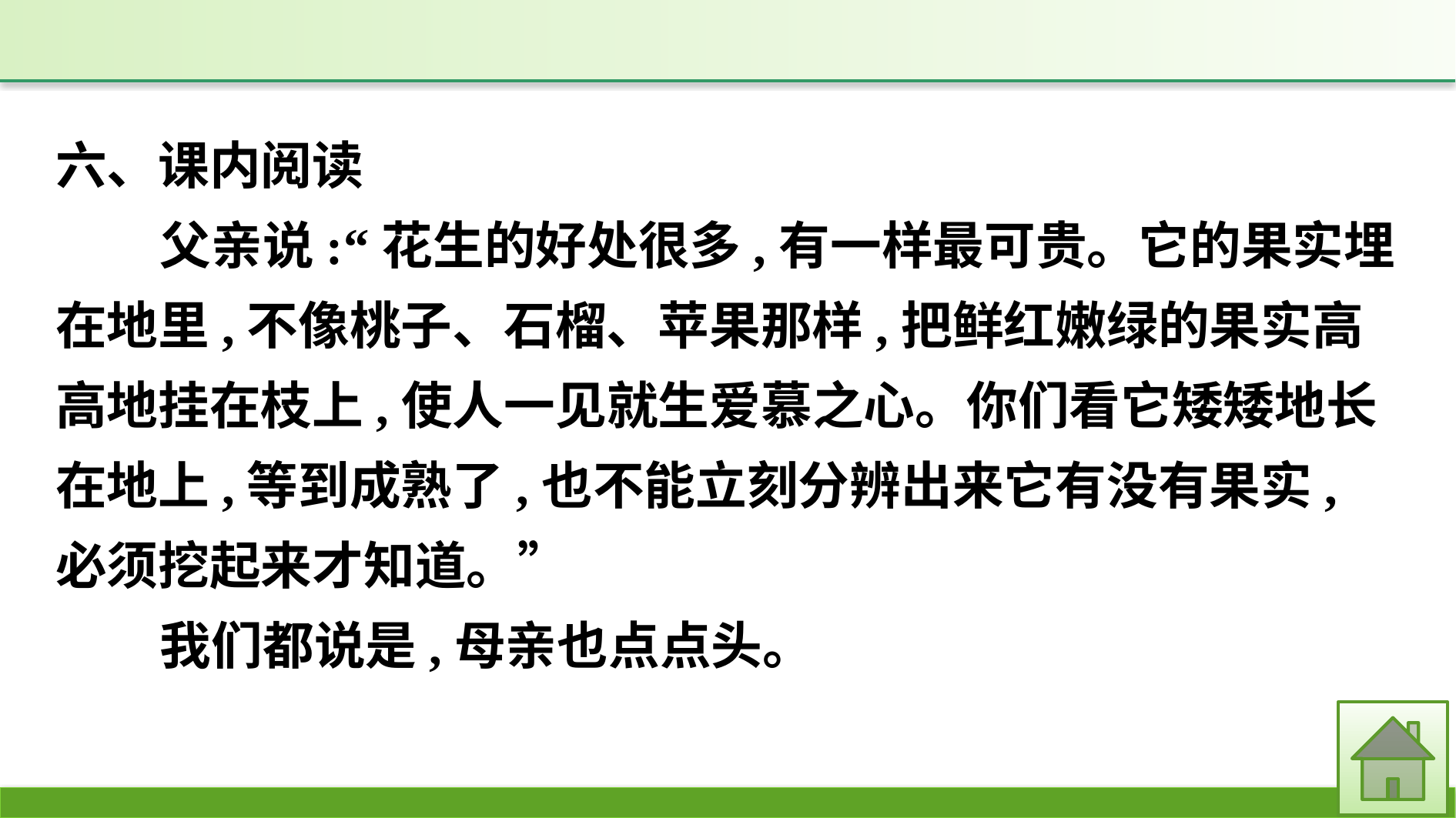

六、课内阅读
父亲说:“花生的好处很多,有一样最可贵。它的果实埋在地里,不像桃子、石榴、苹果那样,把鲜红嫩绿的果实高高地挂在枝上,使人一见就生爱慕之心。你们看它矮矮地长在地上,等到成熟了,也不能立刻分辨出来它有没有果实,必须挖起来才知道。”
我们都说是,母亲也点点头。